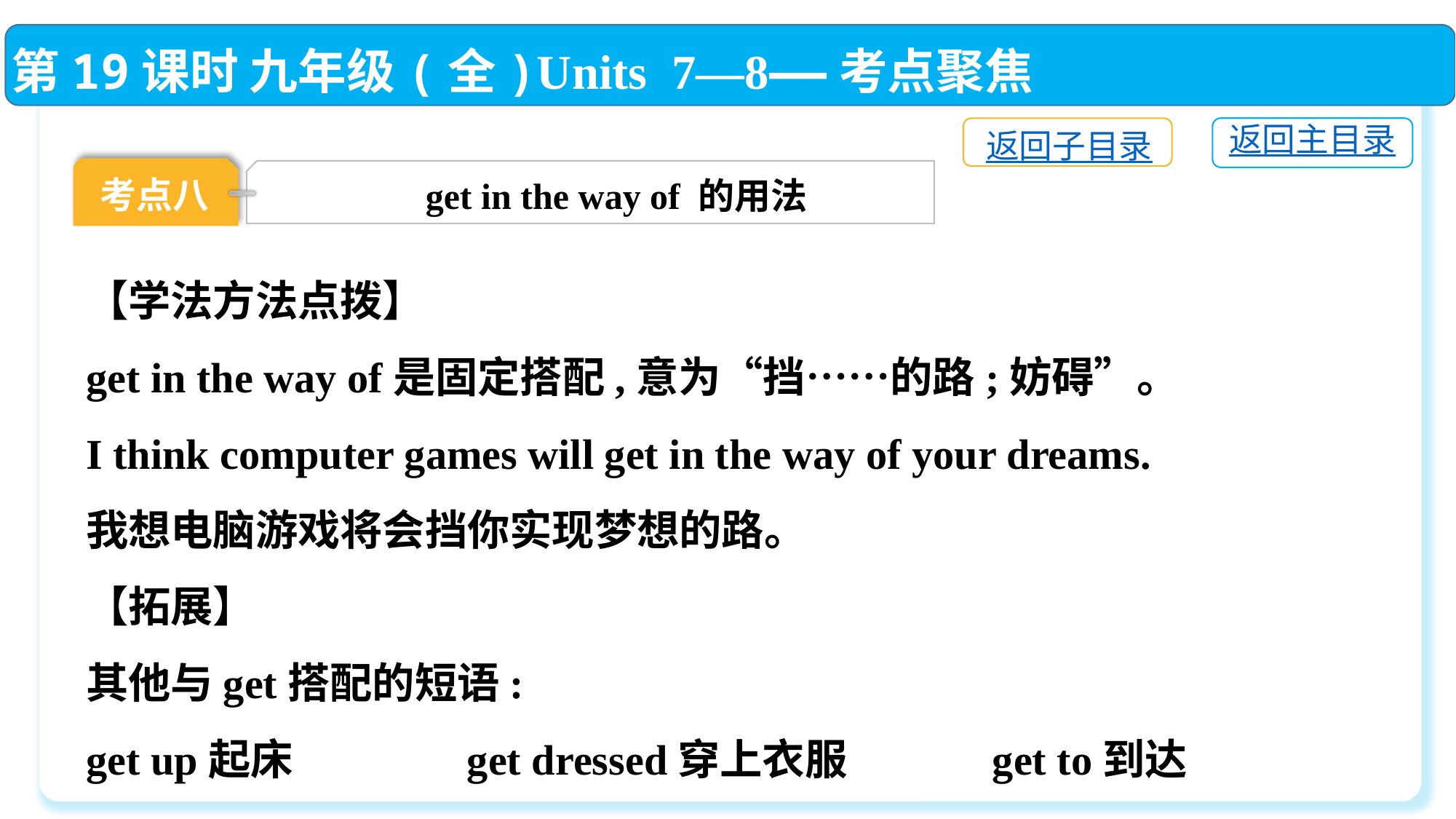

第19课时 九年级(全)Units  7—8——考点聚焦

返回主目录

返回子目录
考点八
get in the way of 的用法

【学法方法点拨】
get in the way of是固定搭配,意为“挡……的路;妨碍”。
I think computer games will get in the way of your dreams.
我想电脑游戏将会挡你实现梦想的路。
【拓展】
其他与get搭配的短语:
get up起床                 get dressed穿上衣服              get to到达